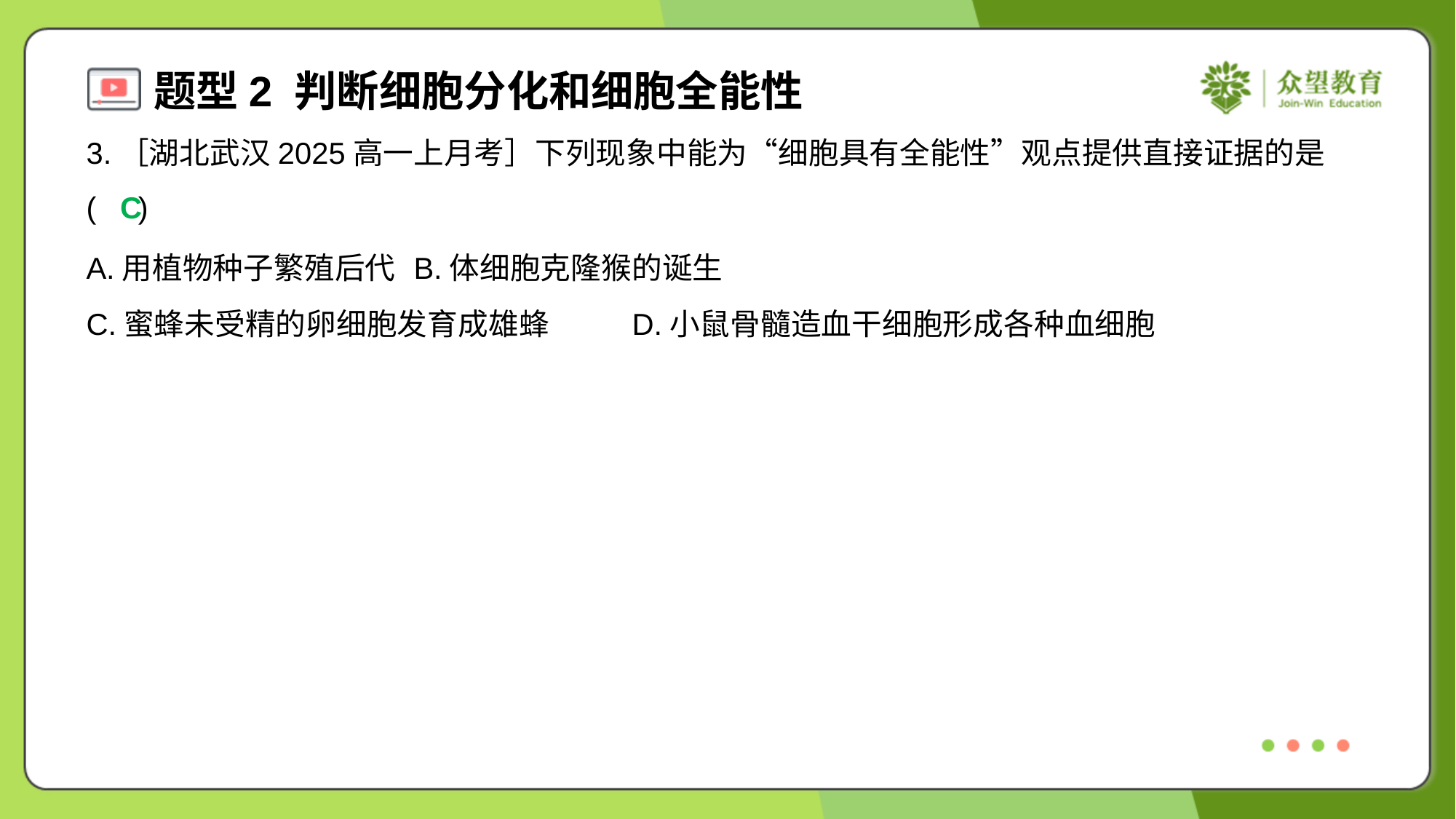

3.［湖北武汉2025高一上月考］下列现象中能为“细胞具有全能性”观点提供直接证据的是
(     )
C
A.用植物种子繁殖后代	B.体细胞克隆猴的诞生
C.蜜蜂未受精的卵细胞发育成雄蜂	D.小鼠骨髓造血干细胞形成各种血细胞